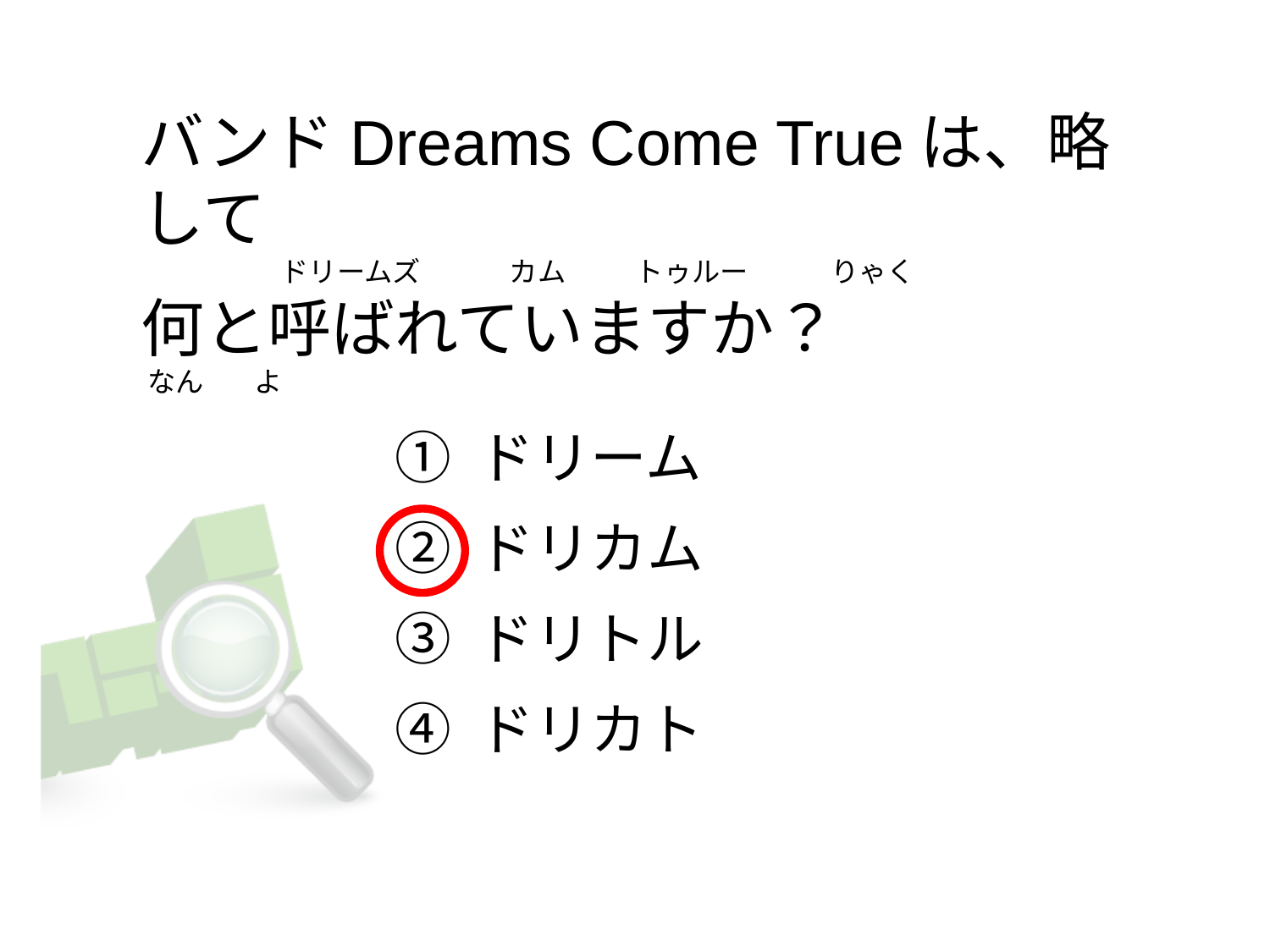

# バンドDreams Come Trueは、略して                       ドリームズ              カム           トゥルー             りゃく 何と呼ばれていますか？    なん        よ
① ドリーム
② ドリカム
③ ドリトル
④ ドリカト